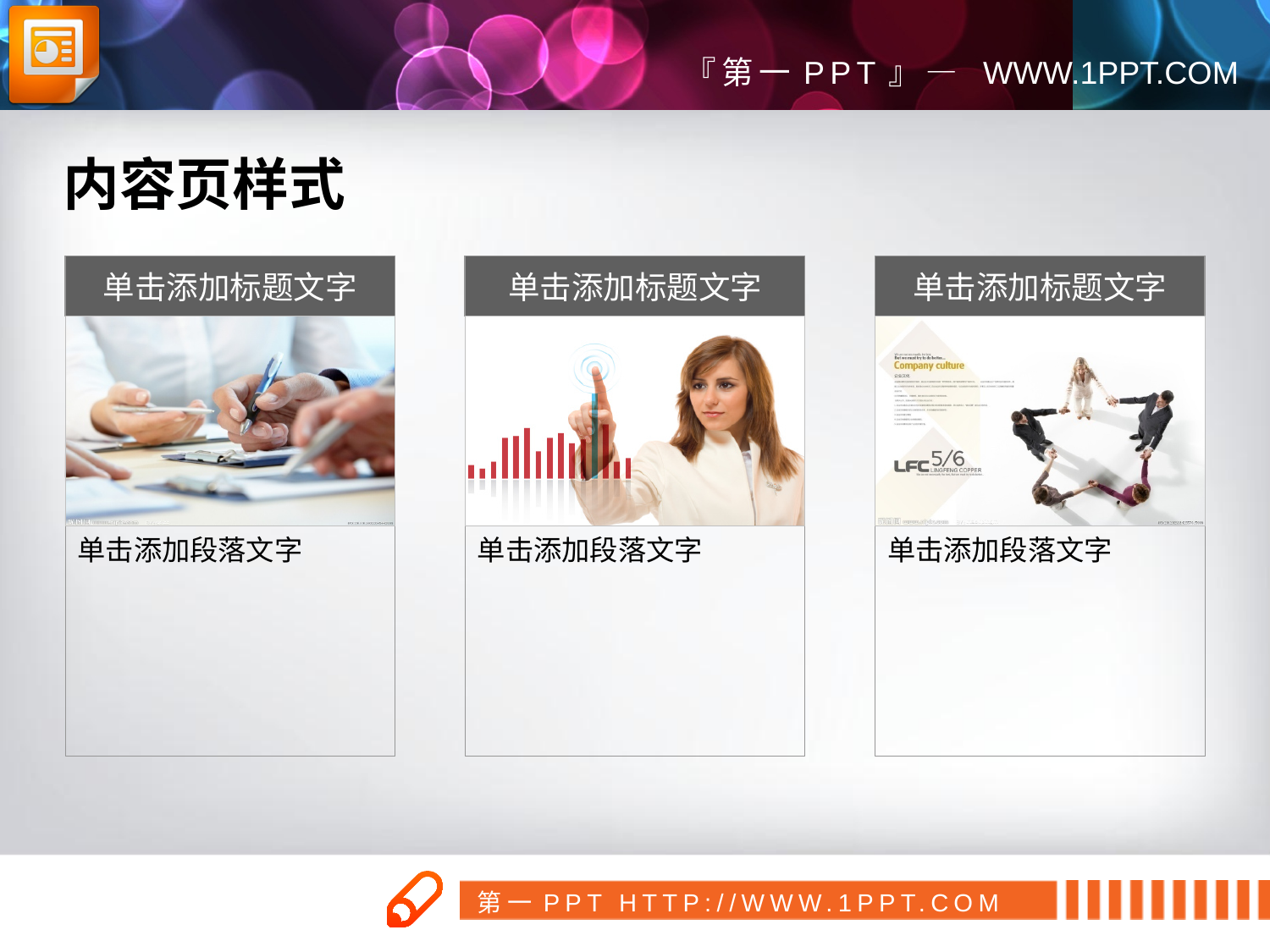

内容页样式
单击添加标题文字
单击添加标题文字
单击添加标题文字

单击添加段落文字
单击添加段落文字
单击添加段落文字